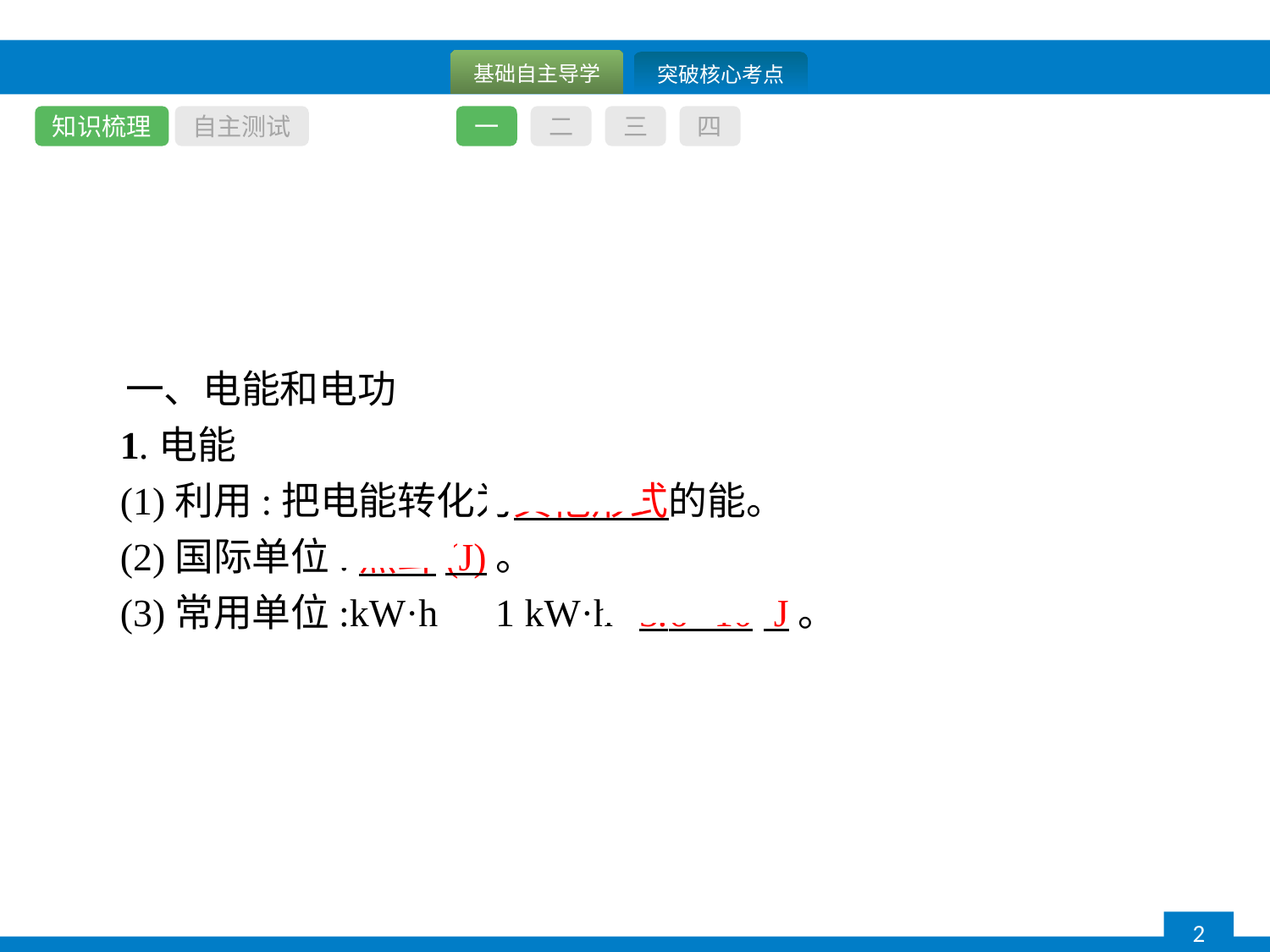

知识梳理
自主测试
一
二
三
四
一、电能和电功
1.电能
(1)利用:把电能转化为其他形式的能。
(2)国际单位:焦耳(J)。
(3)常用单位:kW·h　1 kW·h=3.6×106 J。